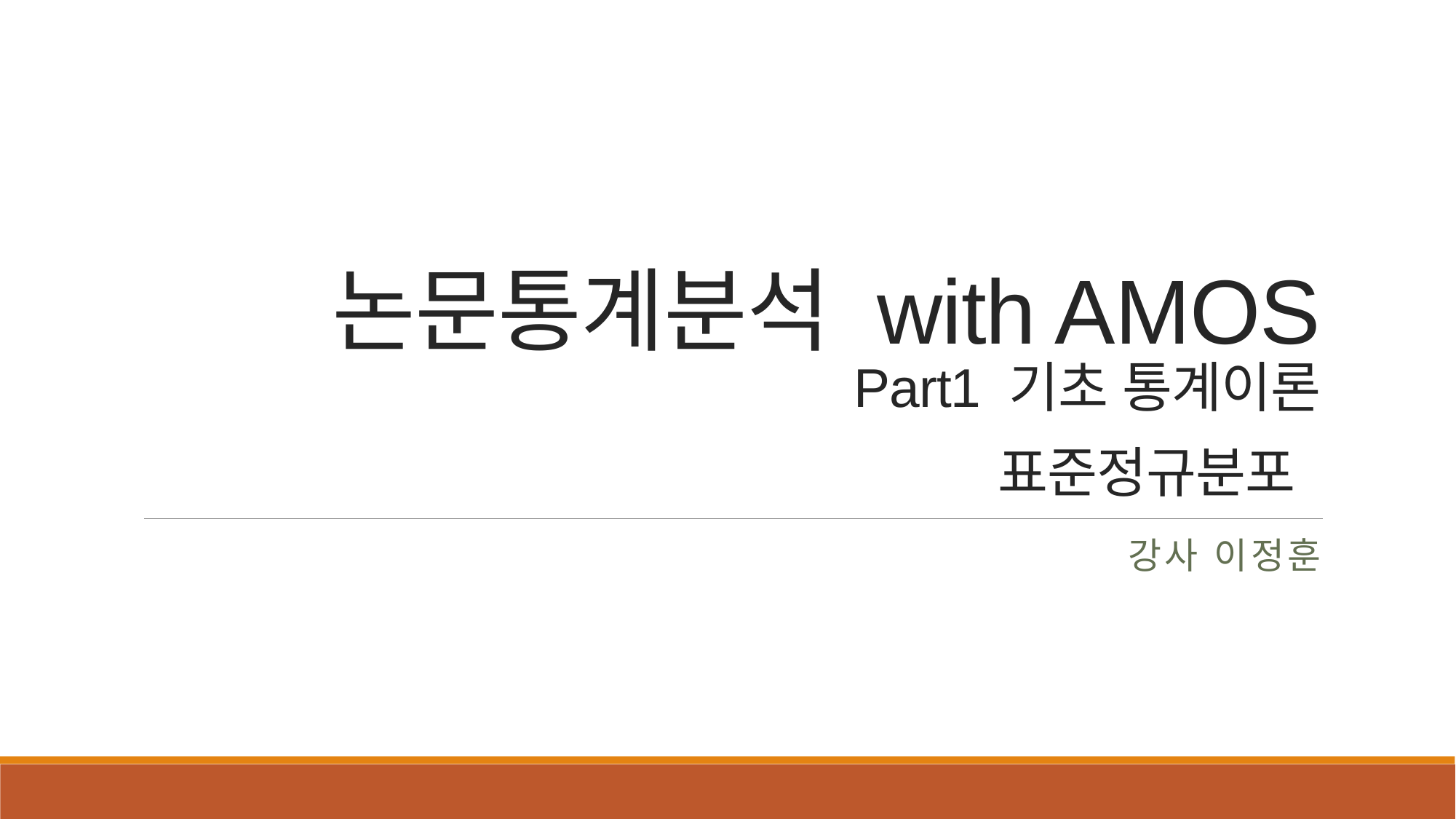

# 논문통계분석 with AMOS Part1 기초 통계이론 표준정규분포
강사 이정훈